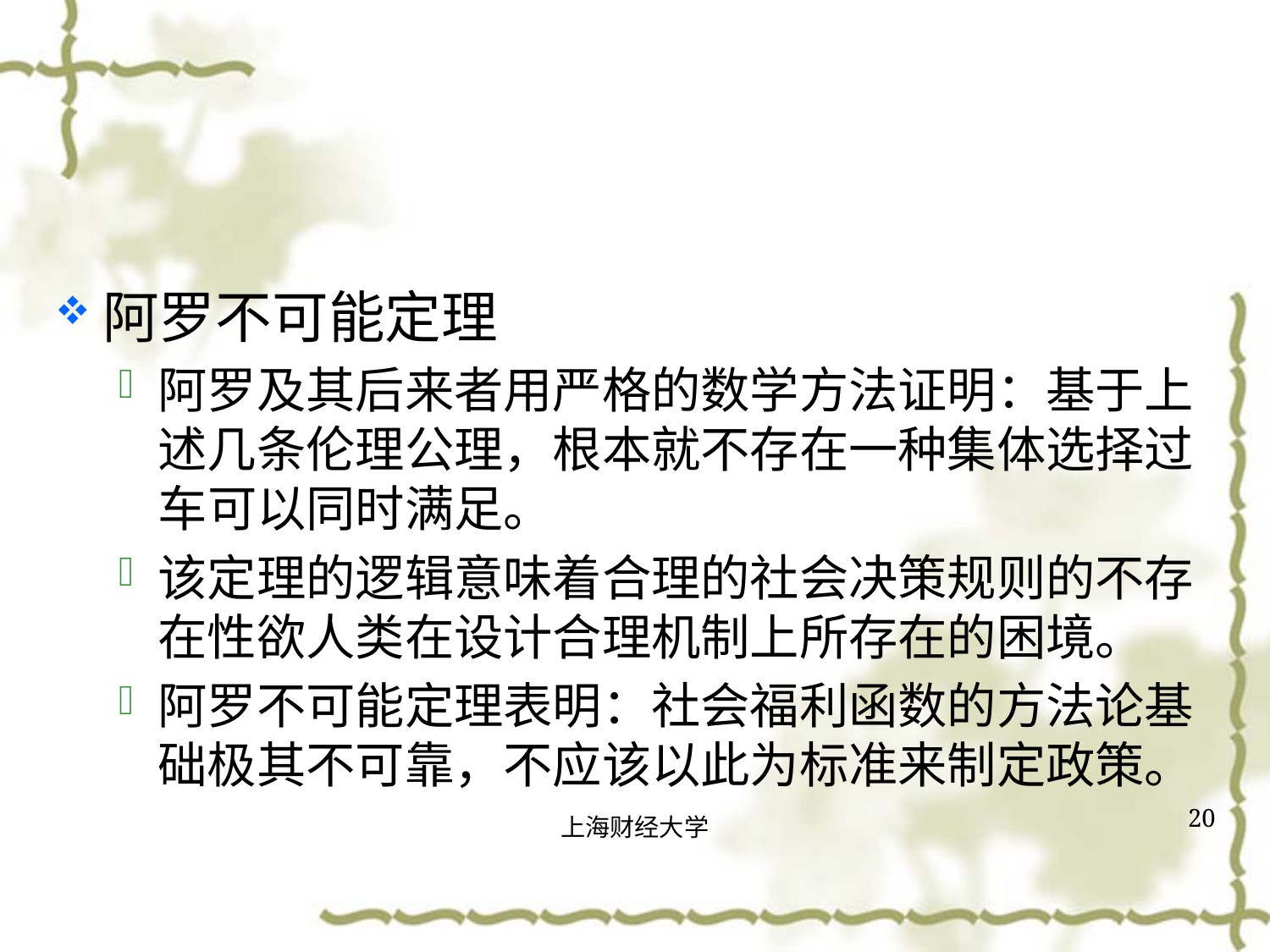

#
阿罗不可能定理
阿罗及其后来者用严格的数学方法证明：基于上述几条伦理公理，根本就不存在一种集体选择过车可以同时满足。
该定理的逻辑意味着合理的社会决策规则的不存在性欲人类在设计合理机制上所存在的困境。
阿罗不可能定理表明：社会福利函数的方法论基础极其不可靠，不应该以此为标准来制定政策。
20
上海财经大学